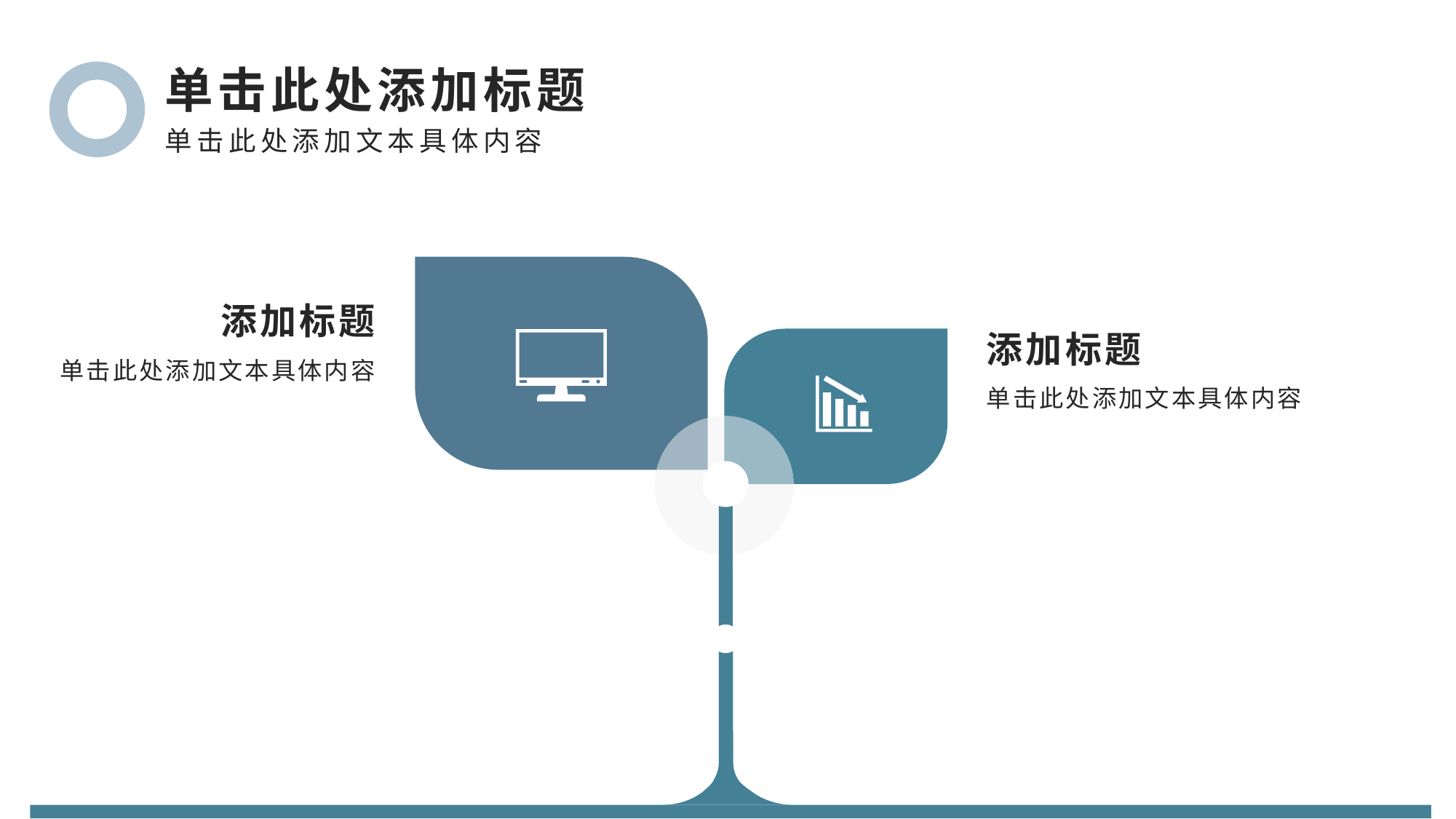

单击此处添加标题

单击此处添加文本具体内容

添加标题
添加标题

单击此处添加文本具体内容

单击此处添加文本具体内容